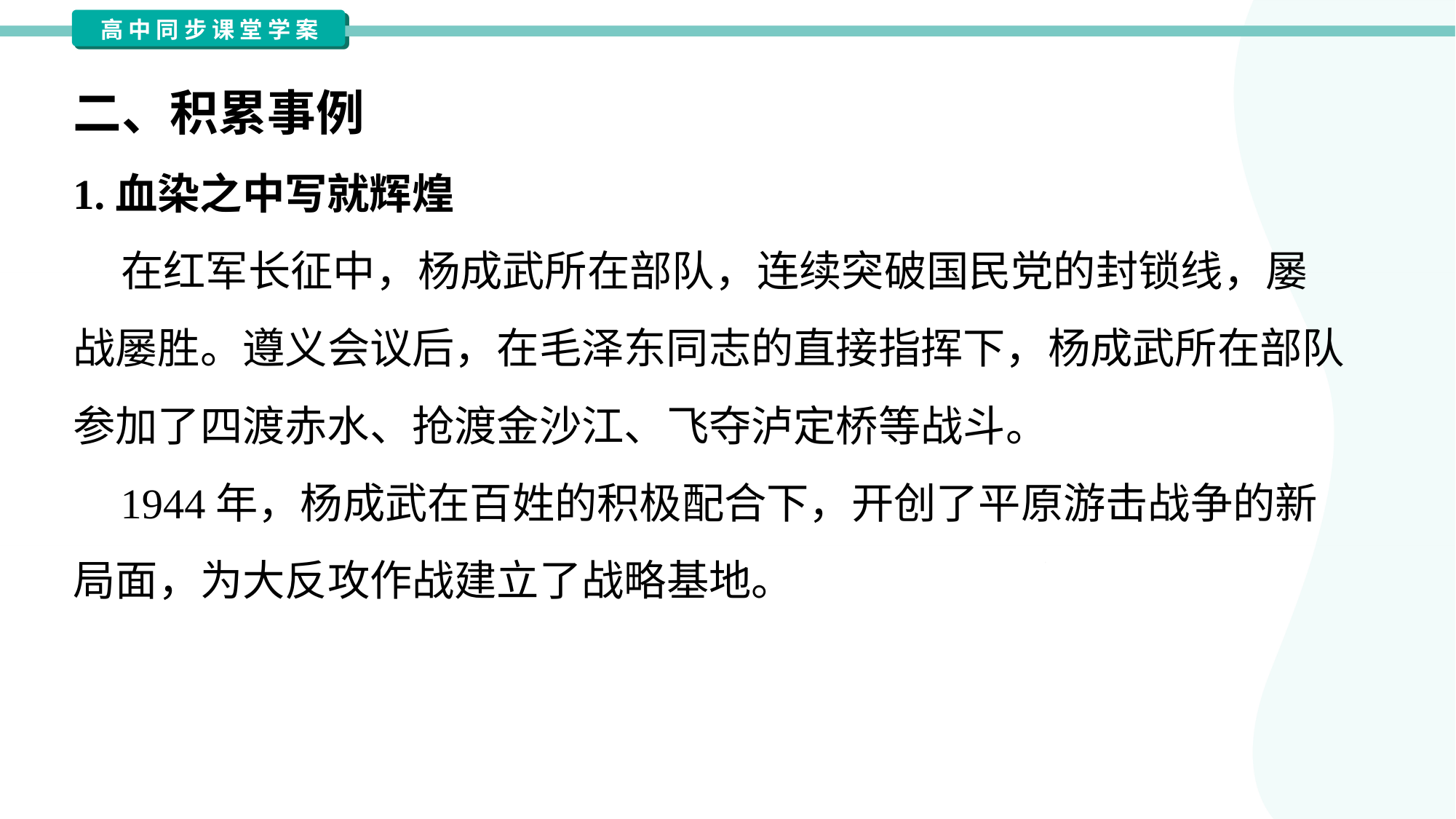

二、积累事例
1.血染之中写就辉煌
    在红军长征中，杨成武所在部队，连续突破国民党的封锁线，屡
战屡胜。遵义会议后，在毛泽东同志的直接指挥下，杨成武所在部队
参加了四渡赤水、抢渡金沙江、飞夺泸定桥等战斗。
    1944年，杨成武在百姓的积极配合下，开创了平原游击战争的新
局面，为大反攻作战建立了战略基地。